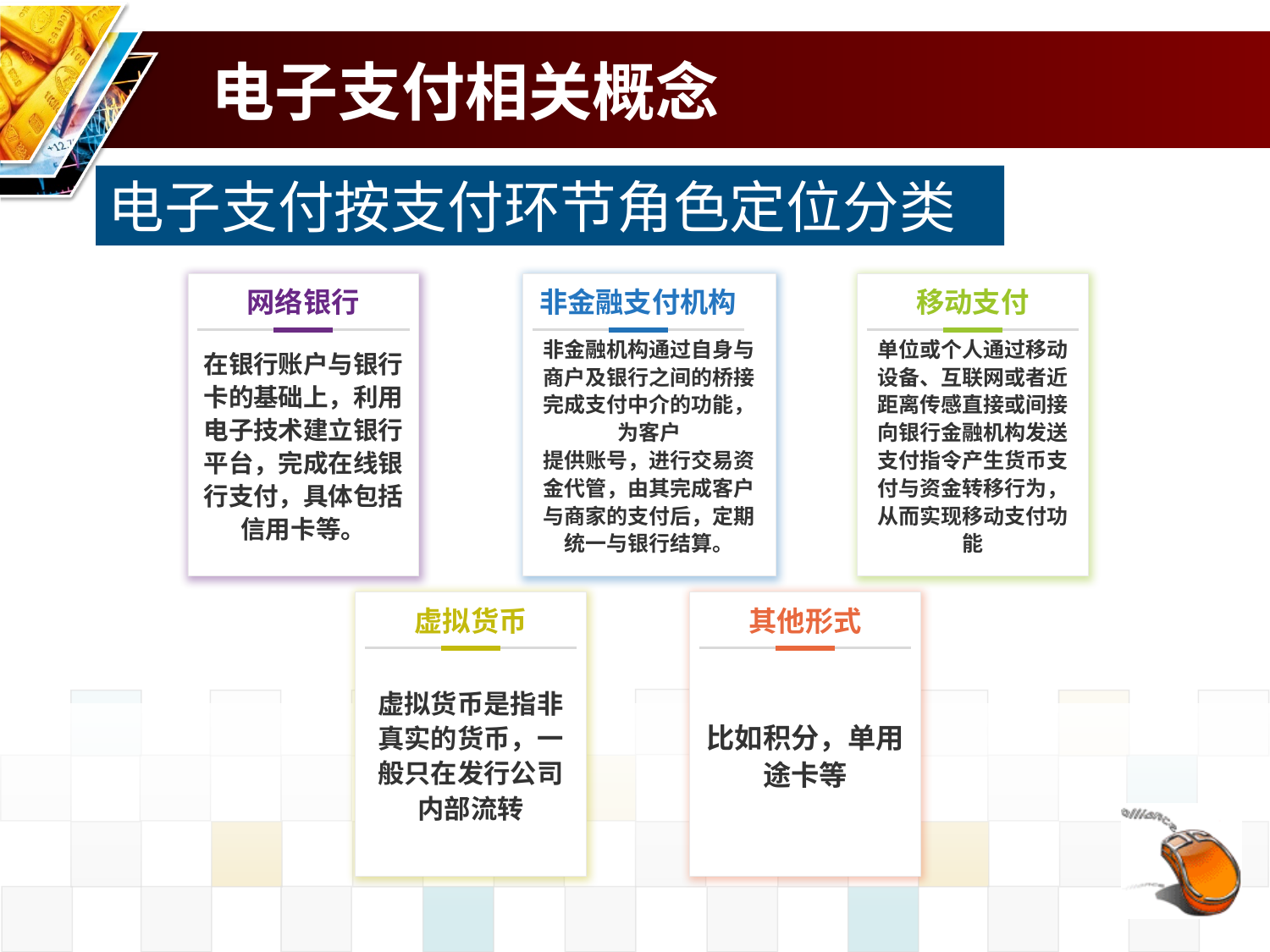

# 电子支付相关概念
电子支付按支付环节角色定位分类
在银行账户与银行卡的基础上，利用电子技术建立银行平台，完成在线银行支付，具体包括信用卡等。
网络银行
非金融机构通过自身与商户及银行之间的桥接完成支付中介的功能，为客户
提供账号，进行交易资金代管，由其完成客户与商家的支付后，定期统一与银行结算。
非金融支付机构
单位或个人通过移动设备、互联网或者近距离传感直接或间接向银行金融机构发送支付指令产生货币支付与资金转移行为，从而实现移动支付功能
移动支付
虚拟货币是指非真实的货币，一般只在发行公司内部流转
虚拟货币
比如积分，单用途卡等
其他形式